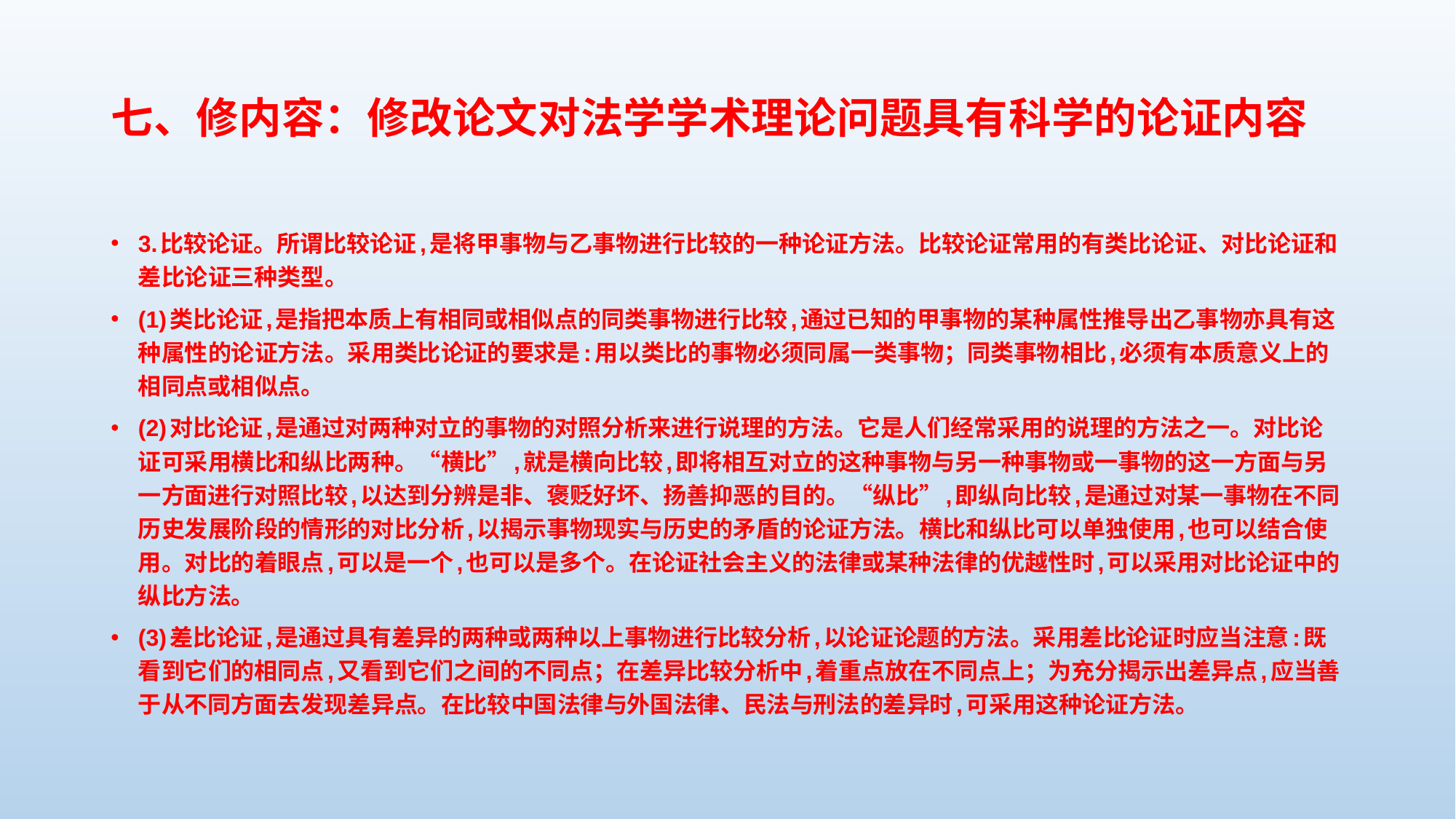

# 七、修内容：修改论文对法学学术理论问题具有科学的论证内容
3.比较论证。所谓比较论证,是将甲事物与乙事物进行比较的一种论证方法。比较论证常用的有类比论证、对比论证和差比论证三种类型。
(1)类比论证,是指把本质上有相同或相似点的同类事物进行比较,通过已知的甲事物的某种属性推导出乙事物亦具有这种属性的论证方法。采用类比论证的要求是:用以类比的事物必须同属一类事物；同类事物相比,必须有本质意义上的相同点或相似点。
(2)对比论证,是通过对两种对立的事物的对照分析来进行说理的方法。它是人们经常采用的说理的方法之一。对比论证可采用横比和纵比两种。“横比”,就是横向比较,即将相互对立的这种事物与另一种事物或一事物的这一方面与另一方面进行对照比较,以达到分辨是非、褒贬好坏、扬善抑恶的目的。“纵比”,即纵向比较,是通过对某一事物在不同历史发展阶段的情形的对比分析,以揭示事物现实与历史的矛盾的论证方法。横比和纵比可以单独使用,也可以结合使用。对比的着眼点,可以是一个,也可以是多个。在论证社会主义的法律或某种法律的优越性时,可以采用对比论证中的纵比方法。
(3)差比论证,是通过具有差异的两种或两种以上事物进行比较分析,以论证论题的方法。采用差比论证时应当注意:既看到它们的相同点,又看到它们之间的不同点；在差异比较分析中,着重点放在不同点上；为充分揭示出差异点,应当善于从不同方面去发现差异点。在比较中国法律与外国法律、民法与刑法的差异时,可采用这种论证方法。